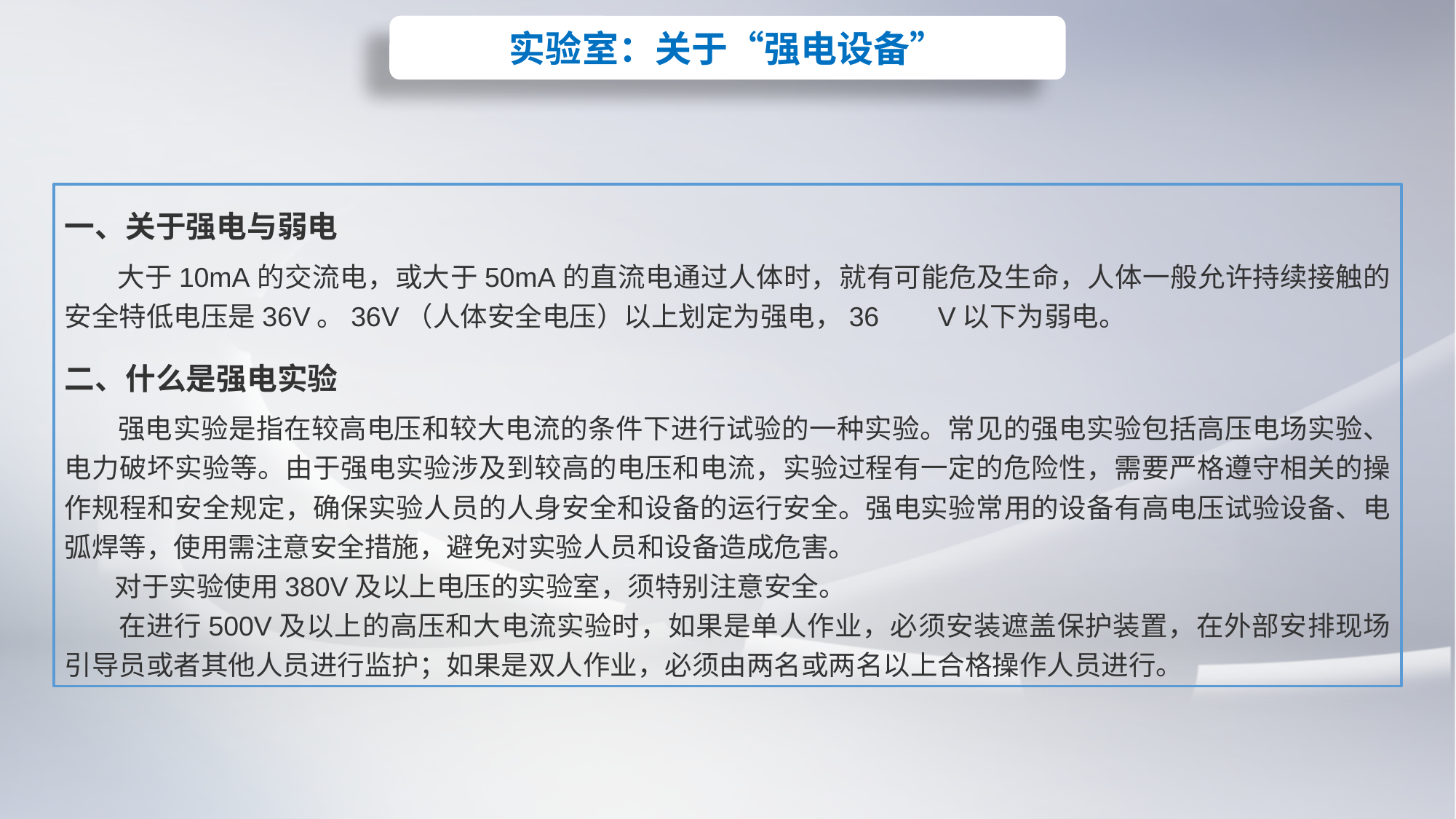

实验室：关于“强电设备”
一、关于强电与弱电
       大于10mA的交流电，或大于50mA的直流电通过人体时，就有可能危及生命，人体一般允许持续接触的安全特低电压是36V。36V（人体安全电压）以上划定为强电，36	V以下为弱电。
二、什么是强电实验
       强电实验是指在较高电压和较大电流的条件下进行试验的一种实验。常见的强电实验包括高压电场实验、电力破坏实验等。由于强电实验涉及到较高的电压和电流，实验过程有一定的危险性，需要严格遵守相关的操作规程和安全规定，确保实验人员的人身安全和设备的运行安全。强电实验常用的设备有高电压试验设备、电弧焊等，使用需注意安全措施，避免对实验人员和设备造成危害。
       对于实验使用380V及以上电压的实验室，须特别注意安全。
       在进行500V及以上的高压和大电流实验时，如果是单人作业，必须安装遮盖保护装置，在外部安排现场引导员或者其他人员进行监护；如果是双人作业，必须由两名或两名以上合格操作人员进行。